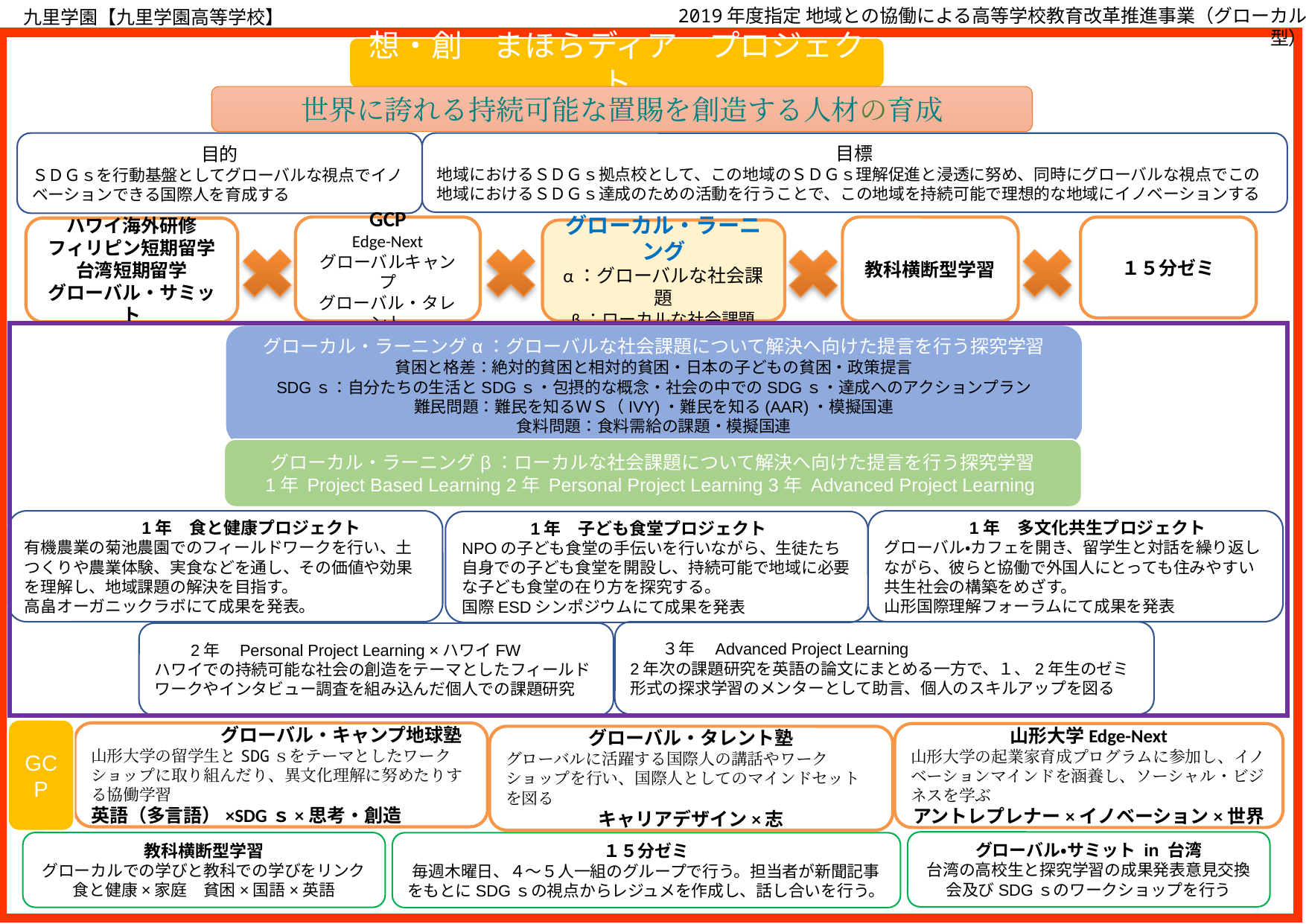

九里学園【九里学園高等学校】
　2019年度指定 地域との協働による高等学校教育改革推進事業（グローカル型）

グローバルな社会課題に　　　　　貧困と格差（絶対的貧困と相対的貧困、日本の子どもの貧困、解決へ向けた提言）
　　　　　ＳＤＧｓ（ＳＤＧｓ理解、達成に向けた提言およびアクションプラン食の多様性、日本の食糧問題、世界の食糧事情、模擬国連）
　　　　　難民・移民（日本の人口　　問題と外国人労働者、難をめぐる課題、３校合同模擬国連）
想・創　まほらディア　プロジェクト
世界に誇れる持続可能な置賜を創造する人材の育成
目的
ＳＤＧｓを行動基盤としてグローバルな視点でイノベーションできる国際人を育成する
目標
地域におけるＳＤＧｓ拠点校として、この地域のＳＤＧｓ理解促進と浸透に努め、同時にグローバルな視点でこの地域におけるＳＤＧｓ達成のための活動を行うことで、この地域を持続可能で理想的な地域にイノベーションする
GCP
Edge-Next
グローバルキャンプ
グローバル・タレント
教科横断型学習
１５分ゼミ
ハワイ海外研修
フィリピン短期留学
台湾短期留学
グローバル・サミット
グローカル・ラーニング
α：グローバルな社会課題
β：ローカルな社会課題

グローカル・ラーニングα：グローバルな社会課題について解決へ向けた提言を行う探究学習
貧困と格差：絶対的貧困と相対的貧困・日本の子どもの貧困・政策提言
SDGｓ：自分たちの生活とSDGｓ・包摂的な概念・社会の中でのSDGｓ・達成へのアクションプラン
難民問題：難民を知るＷＳ（IVY)・難民を知る(AAR)・模擬国連
食料問題：食料需給の課題・模擬国連
グローカル・ラーニングβ：ローカルな社会課題について解決へ向けた提言を行う探究学習
1年 Project Based Learning 2年 Personal Project Learning 3年 Advanced Project Learning
　　　　　　　1年　食と健康プロジェクト
有機農業の菊池農園でのフィールドワークを行い、土つくりや農業体験、実食などを通し、その価値や効果を理解し、地域課題の解決を目指す。
高畠オーガニックラボにて成果を発表。
　　　　　1年　多文化共生プロジェクト
グローバル・カフェを開き、留学生と対話を繰り返しながら、彼らと協働で外国人にとっても住みやすい共生社会の構築をめざす。
山形国際理解フォーラムにて成果を発表
　　　　1年　子ども食堂プロジェクト
NPOの子ども食堂の手伝いを行いながら、生徒たち自身での子ども食堂を開設し、持続可能で地域に必要な子ども食堂の在り方を探究する。
国際ESDシンポジウムにて成果を発表
　　３年　Advanced Project Learning
2年次の課題研究を英語の論文にまとめる一方で、１、2年生のゼミ形式の探求学習のメンターとして助言、個人のスキルアップを図る
　　2年　Personal Project Learning ×ハワイFW
ハワイでの持続可能な社会の創造をテーマとしたフィールドワークやインタビュー調査を組み込んだ個人での課題研究
GCP
　　　　　　　グローバル・キャンプ地球塾
山形大学の留学生とSDGｓをテーマとしたワークショップに取り組んだり、異文化理解に努めたりする協働学習
英語（多言語）×SDGｓ×思考・創造
山形大学Edge-Next
山形大学の起業家育成プログラムに参加し、イノベーションマインドを涵養し、ソーシャル・ビジネスを学ぶ
アントレプレナー×イノベーション×世界
グローバル・タレント塾
グローバルに活躍する国際人の講話やワークショップを行い、国際人としてのマインドセットを図る
キャリアデザイン×志
グローバル・サミット in 台湾
台湾の高校生と探究学習の成果発表意見交換会及びSDGｓのワークショップを行う
教科横断型学習
グローカルでの学びと教科での学びをリンク
食と健康×家庭　貧困×国語×英語
１５分ゼミ
毎週木曜日、４～５人一組のグループで行う。担当者が新聞記事をもとにSDGｓの視点からレジュメを作成し、話し合いを行う。